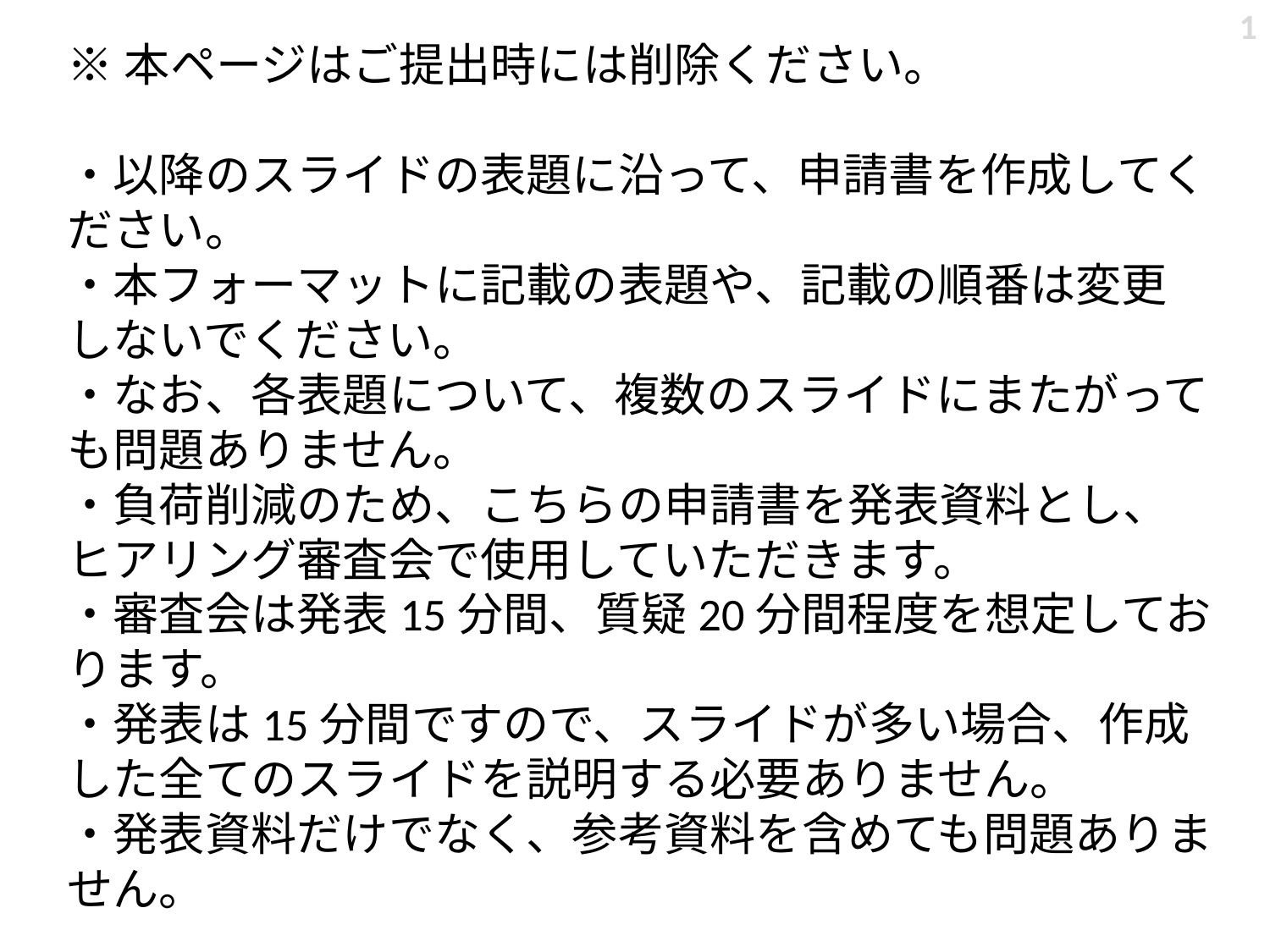

1
# ※本ページはご提出時には削除ください。 ・以降のスライドの表題に沿って、申請書を作成してください。 ・本フォーマットに記載の表題や、記載の順番は変更しないでください。 ・なお、各表題について、複数のスライドにまたがっても問題ありません。 ・負荷削減のため、こちらの申請書を発表資料とし、ヒアリング審査会で使用していただきます。 ・審査会は発表15分間、質疑20分間程度を想定しております。 ・発表は15分間ですので、スライドが多い場合、作成した全てのスライドを説明する必要ありません。 ・発表資料だけでなく、参考資料を含めても問題ありません。